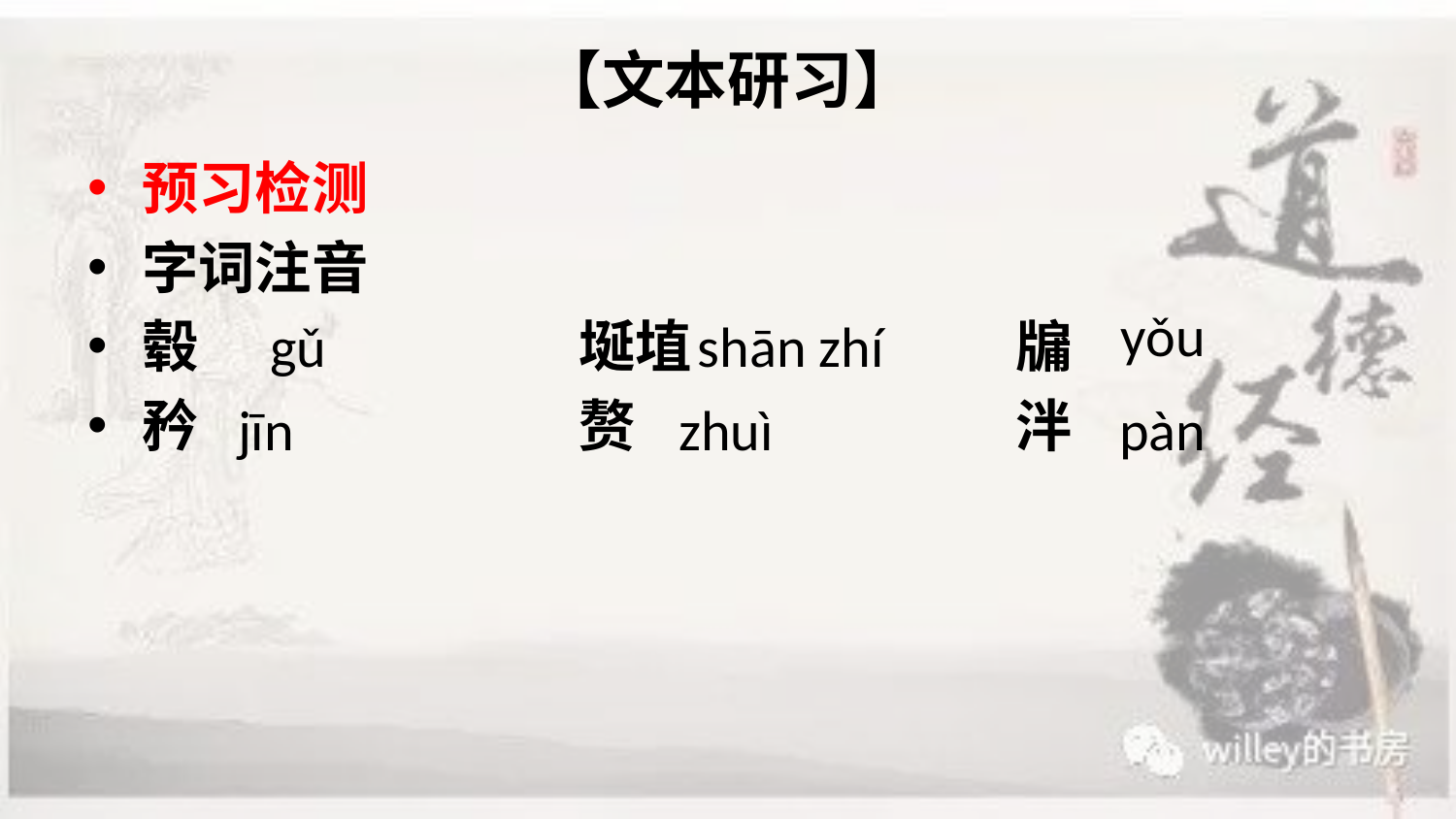

# 【文本研习】
预习检测
字词注音
毂			埏埴		 	牖
矜			赘			泮
yǒu
shān zhí
gǔ
jīn
zhuì
pàn